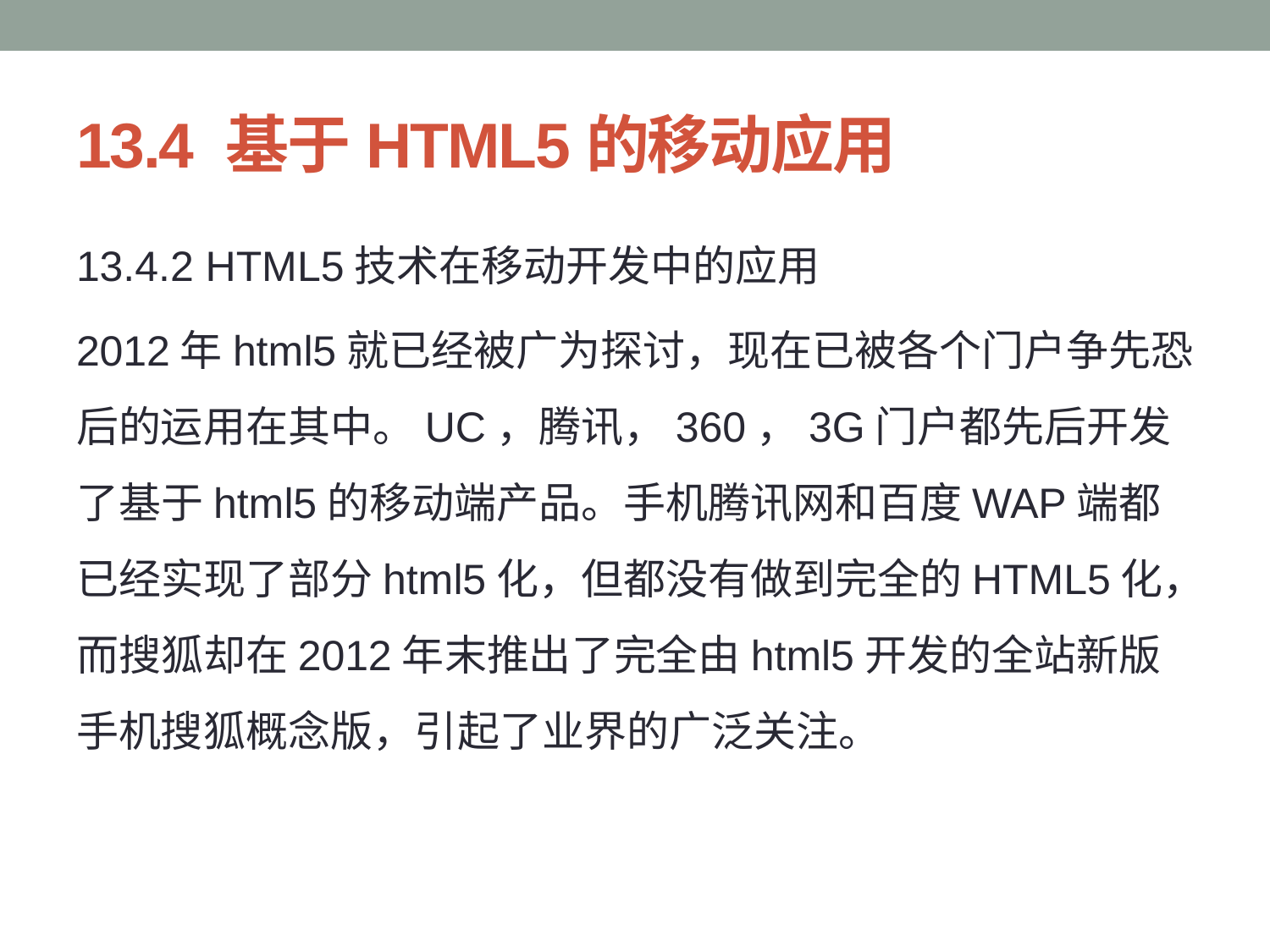

# 13.4 基于HTML5的移动应用
13.4.2 HTML5技术在移动开发中的应用
2012年html5就已经被广为探讨，现在已被各个门户争先恐后的运用在其中。UC，腾讯，360，3G门户都先后开发了基于html5的移动端产品。手机腾讯网和百度WAP端都已经实现了部分html5化，但都没有做到完全的HTML5化，而搜狐却在2012年末推出了完全由html5开发的全站新版手机搜狐概念版，引起了业界的广泛关注。